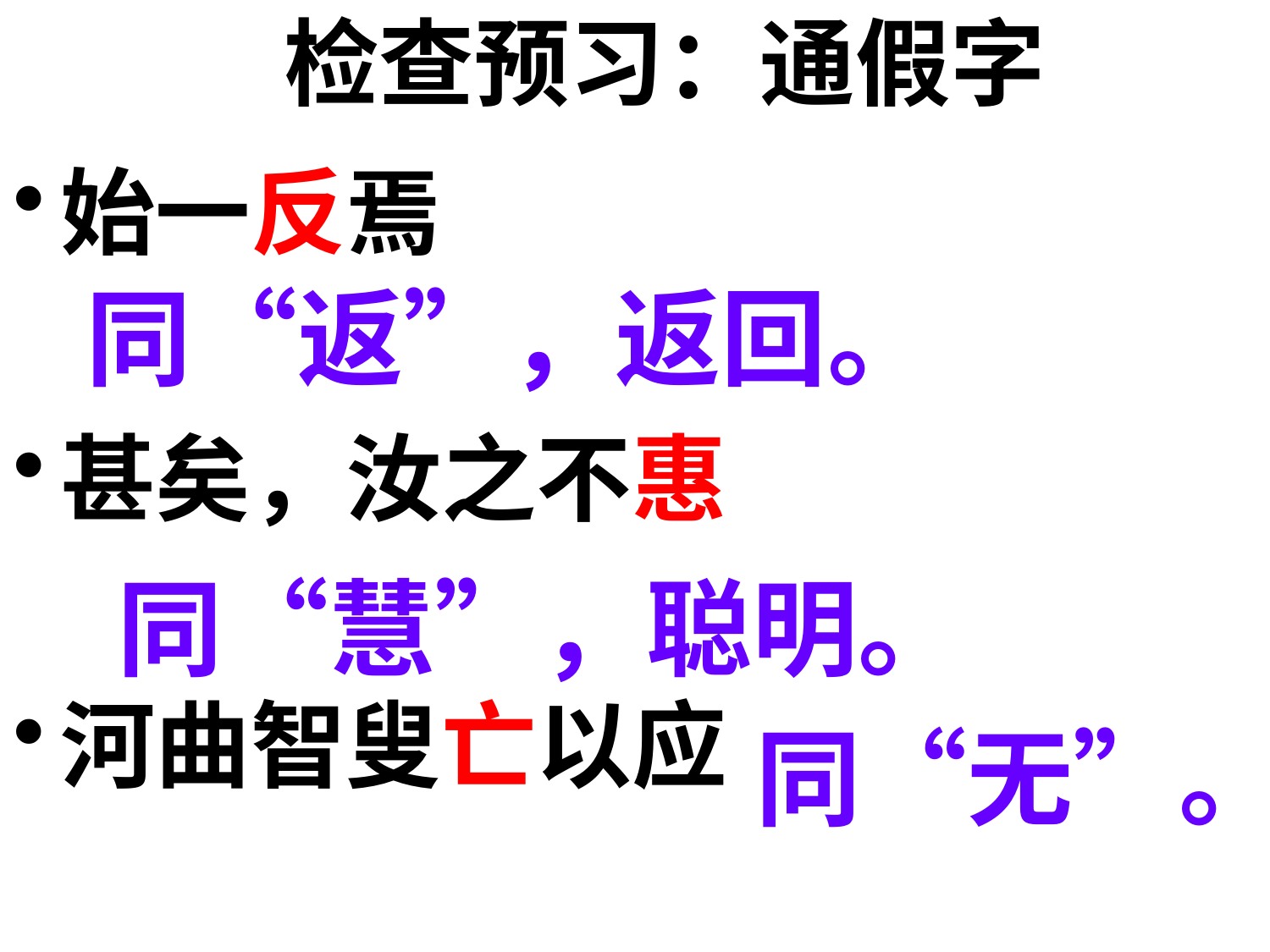

# 检查预习：通假字
始一反焉

甚矣，汝之不惠

河曲智叟亡以应
同“返”，返回。
同“慧”，聪明。
同“无”。